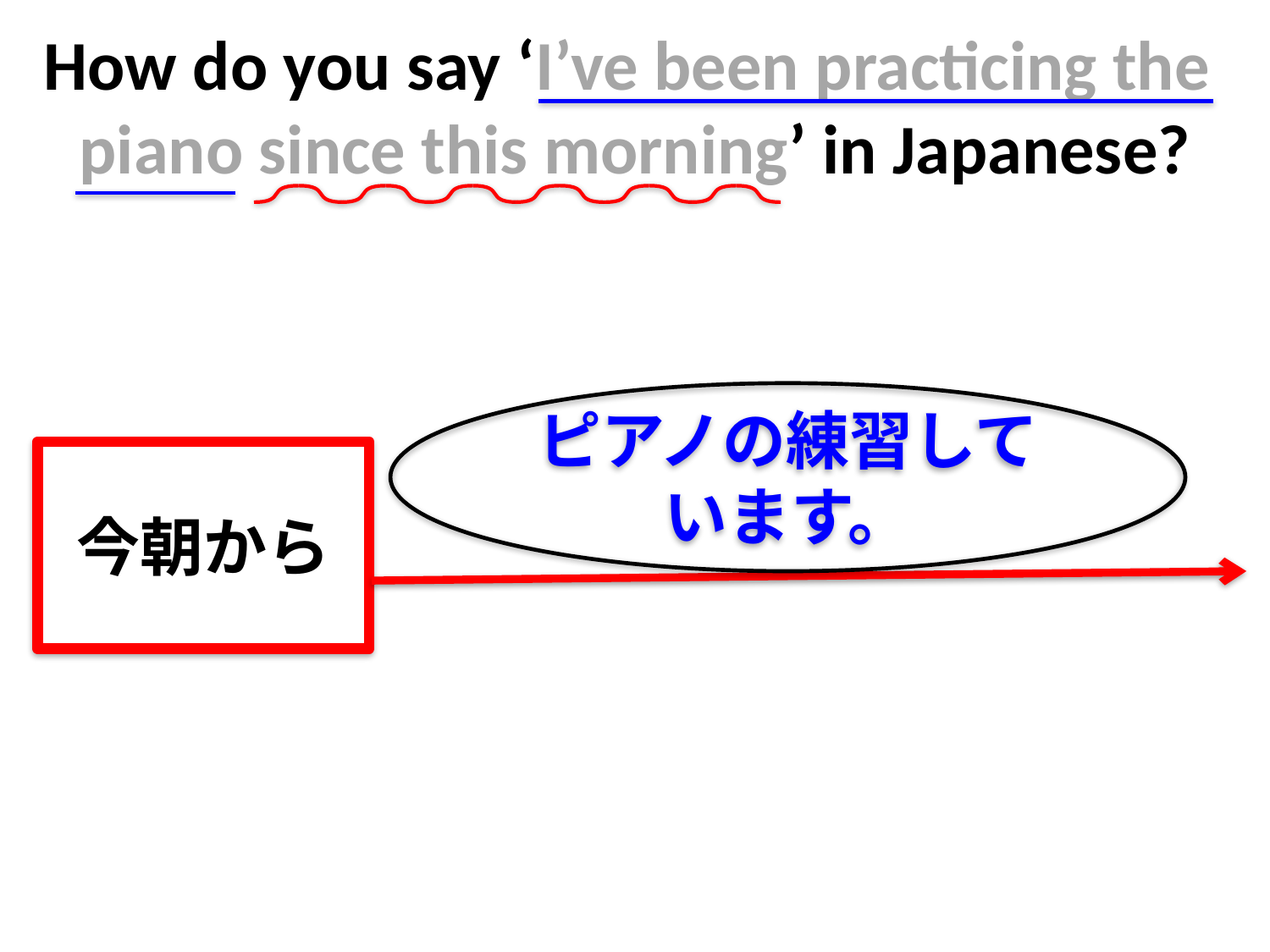

# How do you say ‘I’ve been practicing the  piano since this morning’ in Japanese?

ピアノの練習しています。
今朝から